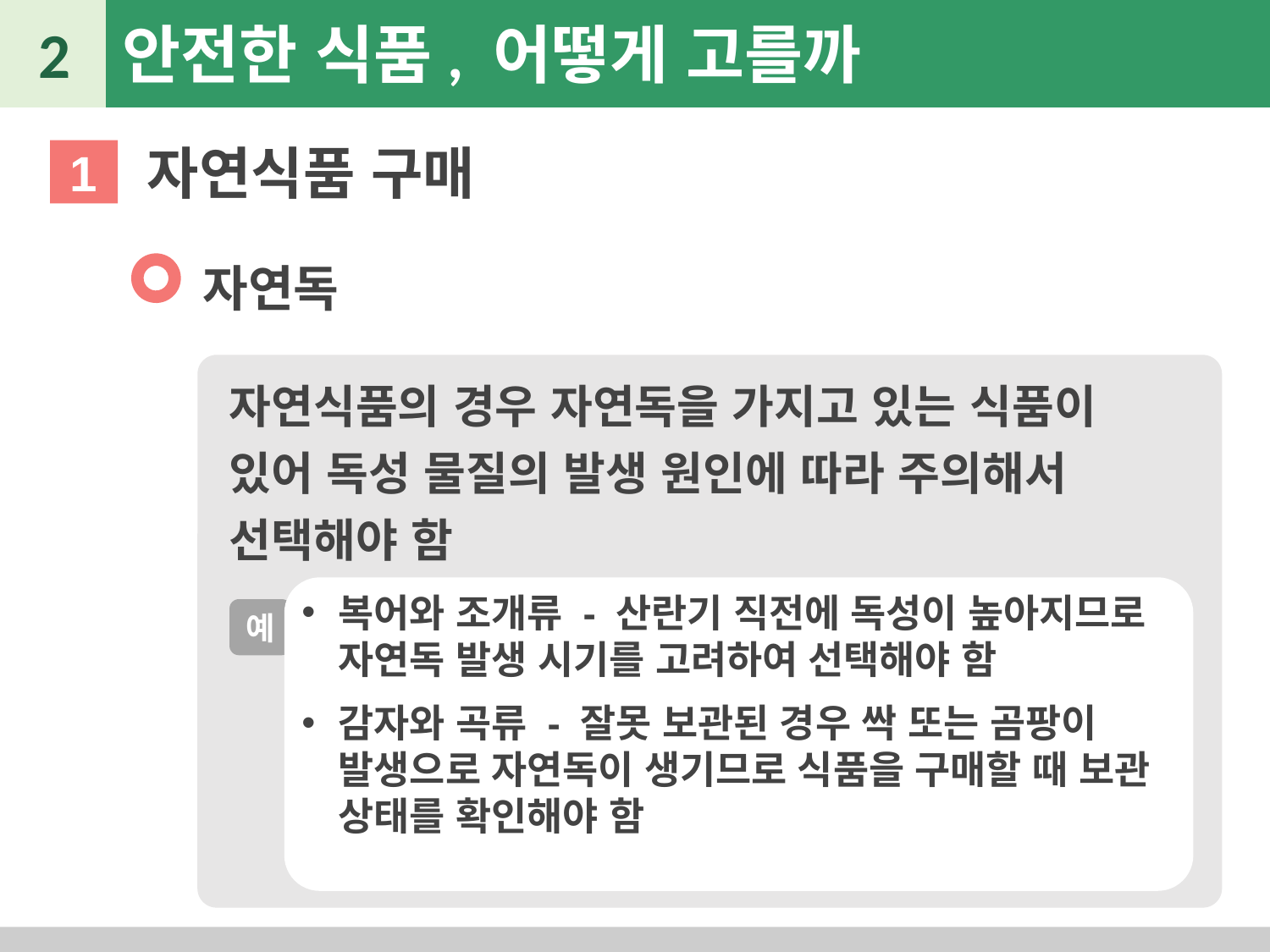

2
안전한 식품, 어떻게 고를까
자연식품 구매
1
자연독

자연식품의 경우 자연독을 가지고 있는 식품이 있어 독성 물질의 발생 원인에 따라 주의해서 선택해야 함

복어와 조개류 - 산란기 직전에 독성이 높아지므로 자연독 발생 시기를 고려하여 선택해야 함
감자와 곡류 - 잘못 보관된 경우 싹 또는 곰팡이 발생으로 자연독이 생기므로 식품을 구매할 때 보관 상태를 확인해야 함
예